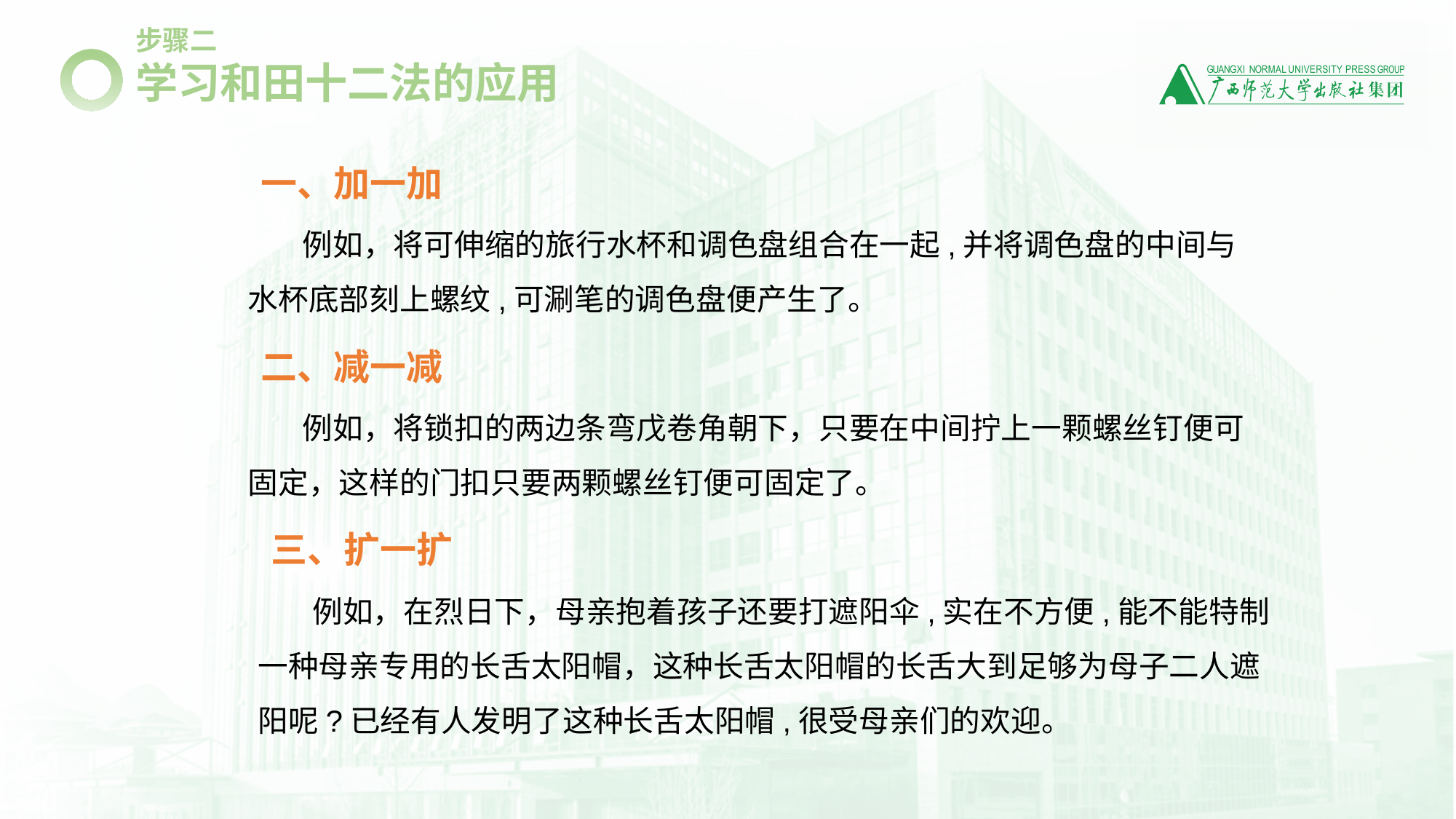

步骤二
学习和田十二法的应用

一、加一加

例如，将可伸缩的旅行水杯和调色盘组合在一起,并将调色盘的中间与水杯底部刻上螺纹,可涮笔的调色盘便产生了。
二、减一减

例如，将锁扣的两边条弯戊卷角朝下，只要在中间拧上一颗螺丝钉便可固定，这样的门扣只要两颗螺丝钉便可固定了。
三、扩一扩

例如，在烈日下，母亲抱着孩子还要打遮阳伞,实在不方便,能不能特制一种母亲专用的长舌太阳帽，这种长舌太阳帽的长舌大到足够为母子二人遮阳呢?已经有人发明了这种长舌太阳帽,很受母亲们的欢迎。